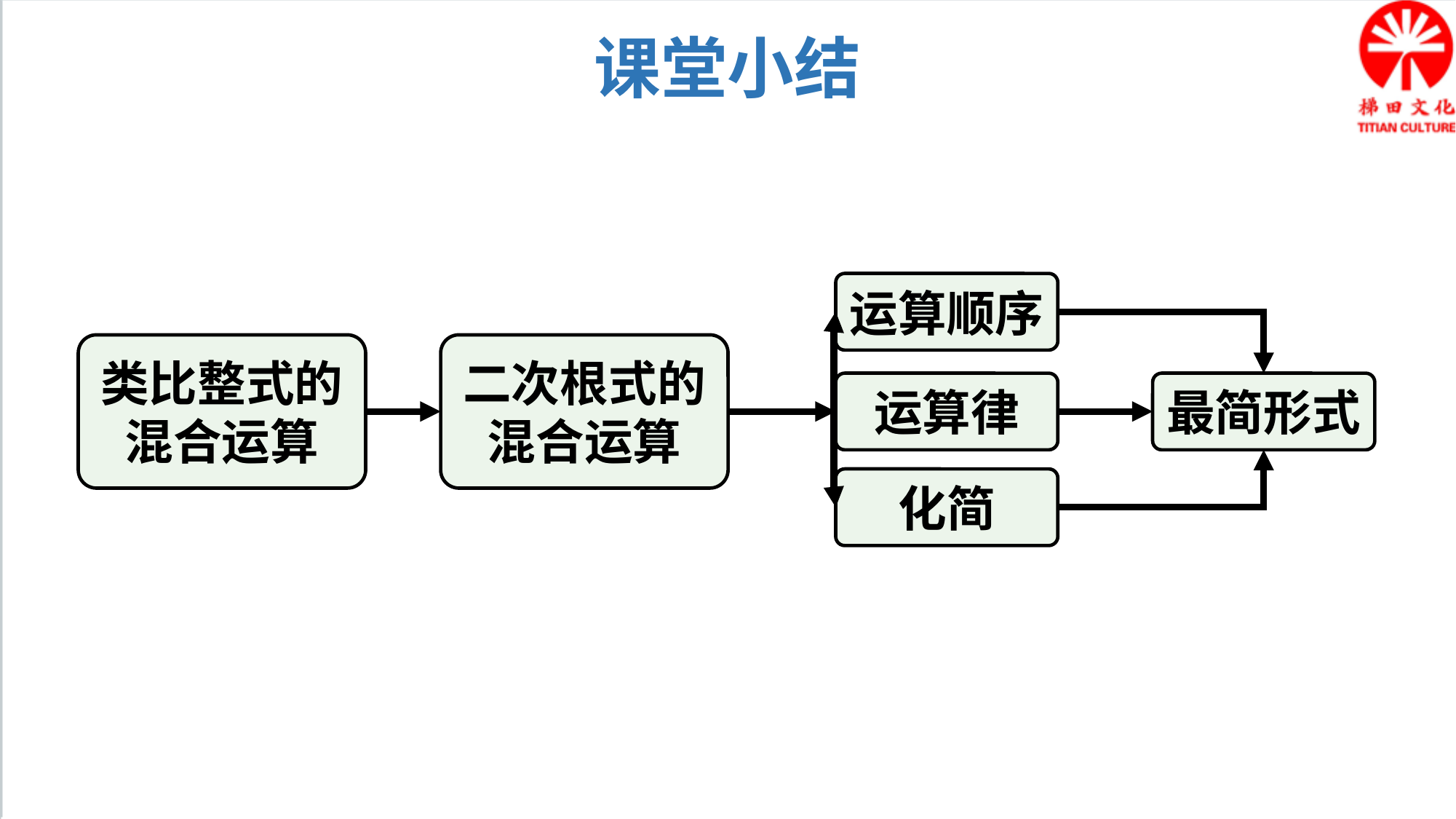

课堂小结
运算顺序
类比整式的混合运算
二次根式的混合运算
运算律
最简形式
化简